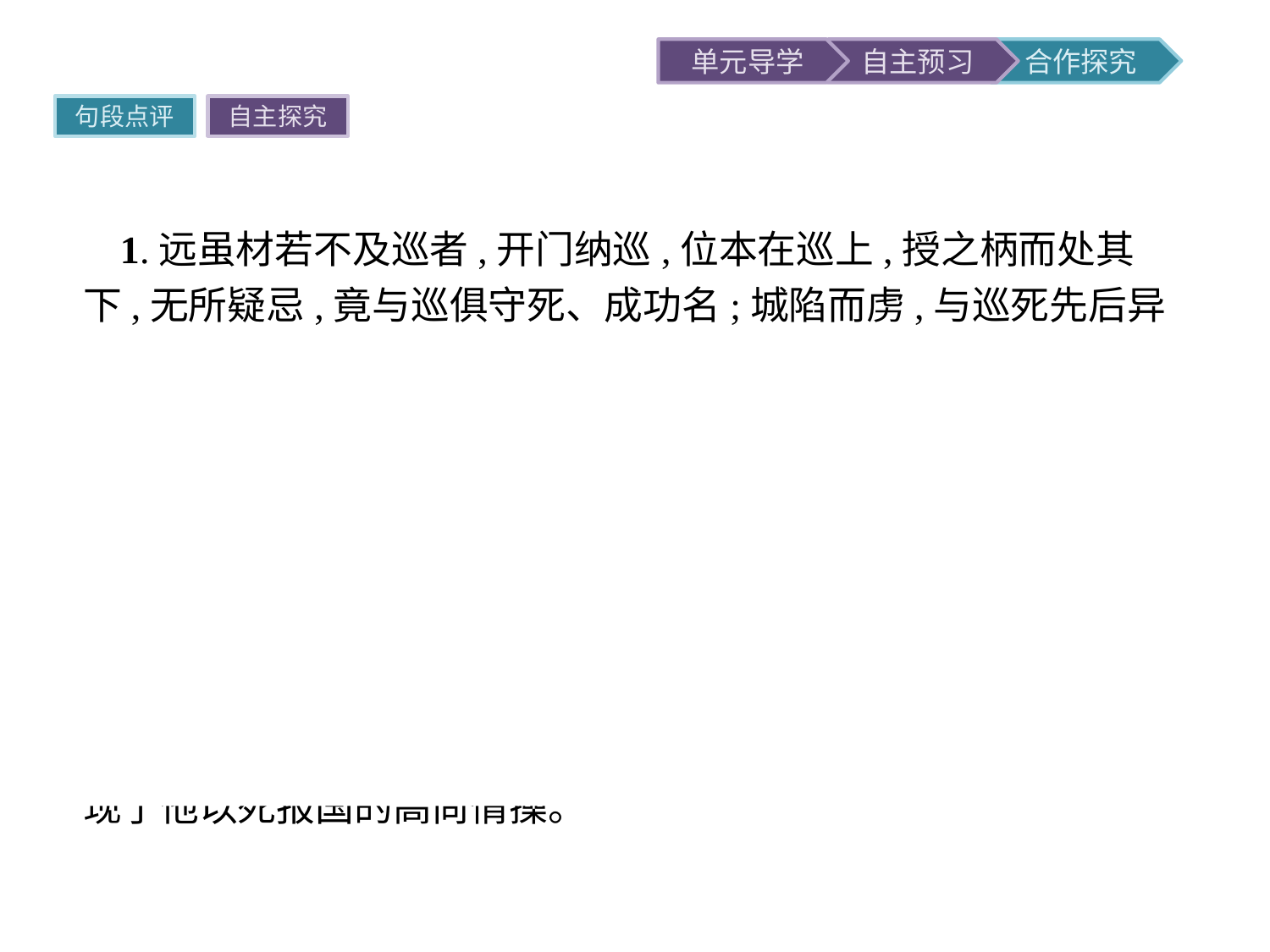

句段点评
自主探究
1.远虽材若不及巡者,开门纳巡,位本在巡上,授之柄而处其下,无所疑忌,竟与巡俱守死、成功名;城陷而虏,与巡死先后异耳。
翻译许远虽然才能似乎比不上张巡,但他打开城门,接纳张巡共守睢阳,官位本来在张巡之上,却授权给他(受他指挥),没有什么猜疑和妒忌,最终和张巡一起守城赴死、建立了功名;由于城池沦陷而被俘虏,和张巡的死相比,只是时间先后不同罢了。
点评此句对许远进行了总的评价。许远位在张巡之上,却“授之柄而处其下,无所疑忌”,可见其为国让贤,宽厚、谦和的品格,同时映衬出张巡的杰出才能。“与巡俱守死、成功名”,又表现了他以死报国的高尚情操。